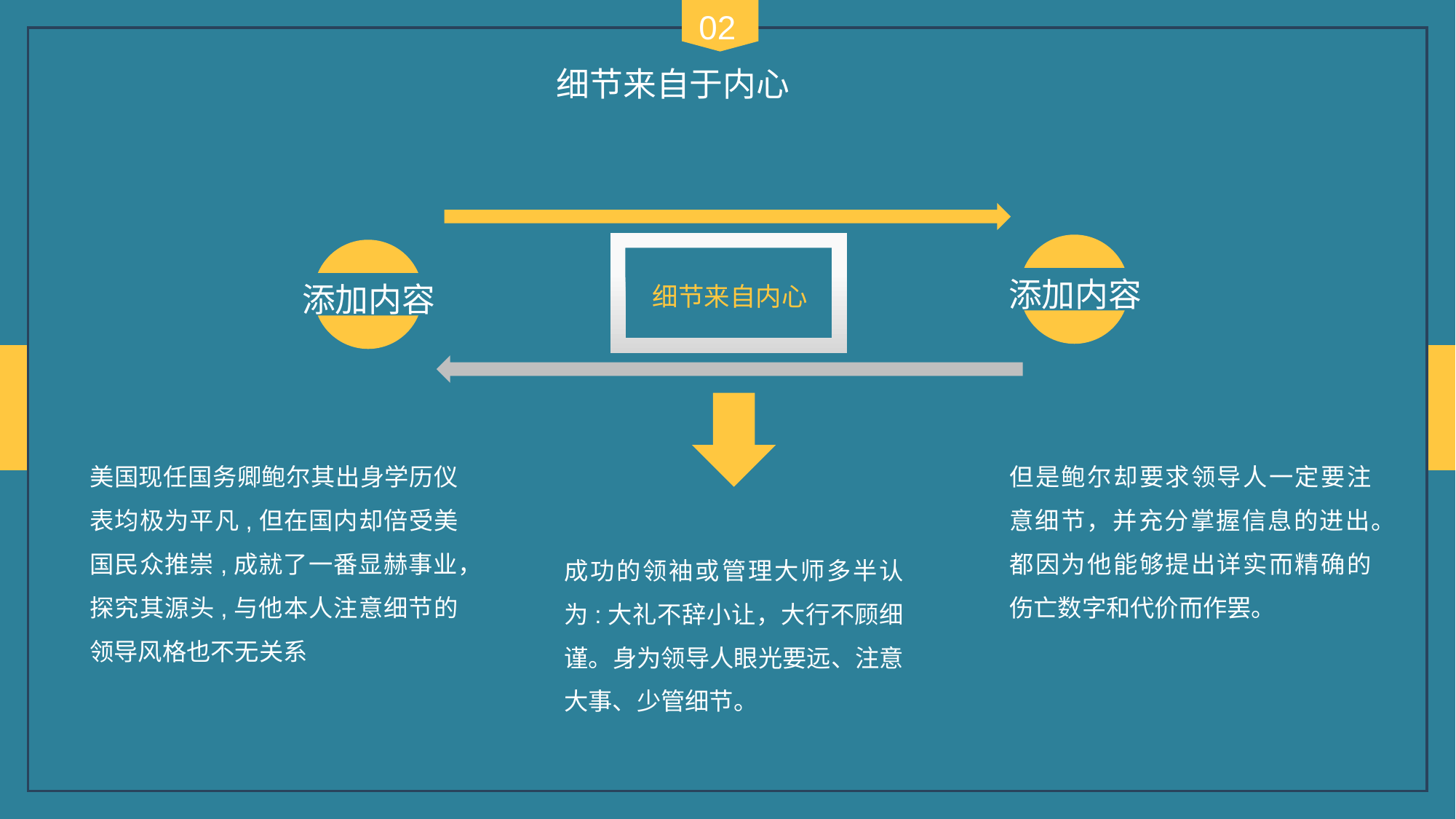

02
细节来自于内心

 细节来自内心

  添加内容

  添加内容

美国现任国务卿鲍尔其出身学历仪表均极为平凡,但在国内却倍受美国民众推崇,成就了一番显赫事业，探究其源头,与他本人注意细节的领导风格也不无关系
但是鲍尔却要求领导人一定要注意细节，并充分掌握信息的进出。都因为他能够提出详实而精确的伤亡数字和代价而作罢。
成功的领袖或管理大师多半认为:大礼不辞小让，大行不顾细谨。身为领导人眼光要远、注意大事、少管细节。